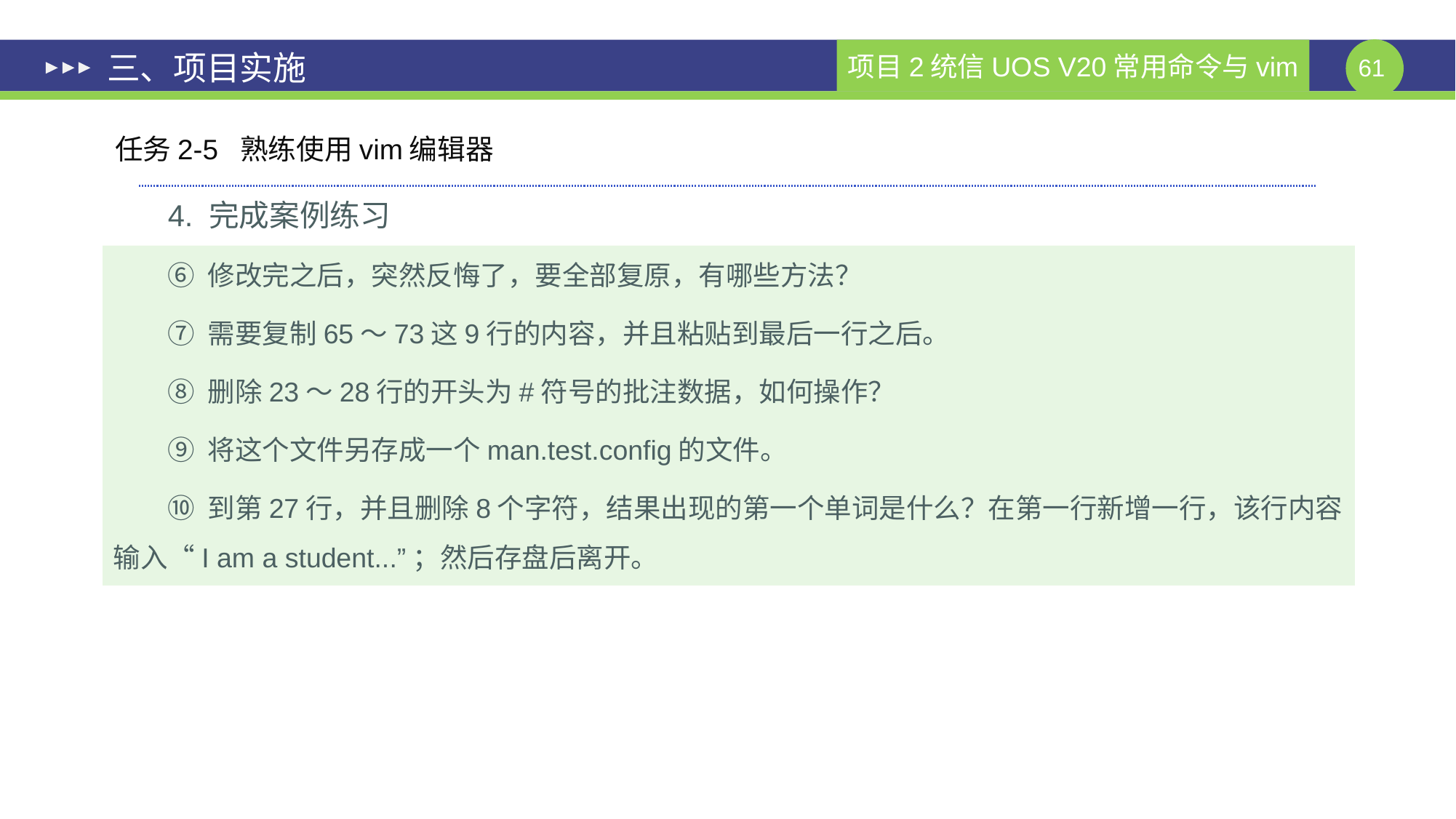

# 三、项目实施
任务2-5  熟练使用vim编辑器
4. 完成案例练习
⑥ 修改完之后，突然反悔了，要全部复原，有哪些方法？
⑦ 需要复制65～73这9行的内容，并且粘贴到最后一行之后。
⑧ 删除23～28行的开头为#符号的批注数据，如何操作？
⑨ 将这个文件另存成一个man.test.config的文件。
⑩ 到第27行，并且删除8个字符，结果出现的第一个单词是什么？在第一行新增一行，该行内容输入“I am a student...”；然后存盘后离开。